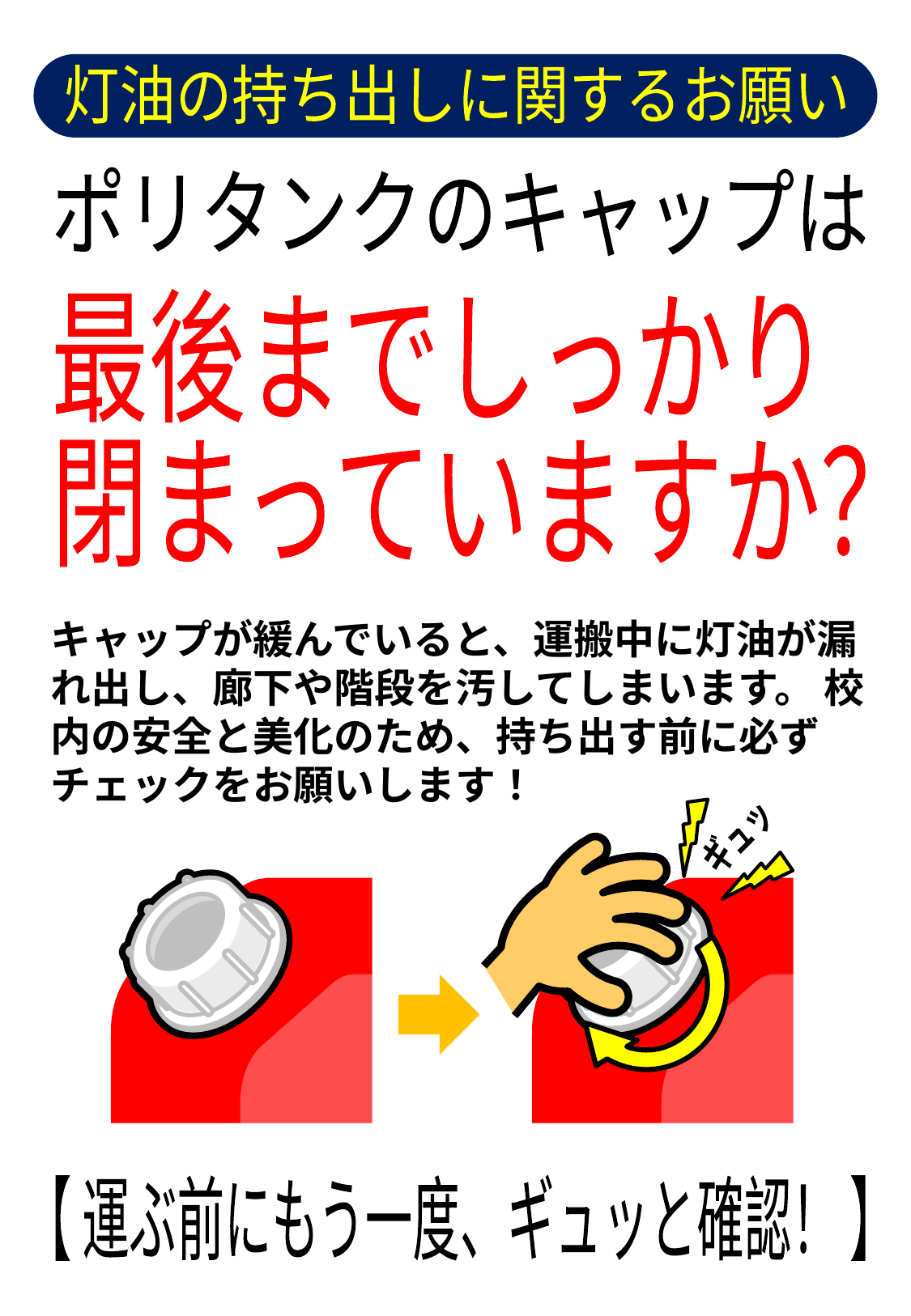

灯油の持ち出しに関するお願い
ポリタンクのキャップは
最後までしっかり
閉まっていますか？
キャップが緩んでいると、運搬中に灯油が漏れ出し、廊下や階段を汚してしまいます。 校内の安全と美化のため、持ち出す前に必ずチェックをお願いします！

ギュッ

【 運ぶ前にもう一度、ギュッと確認！ 】